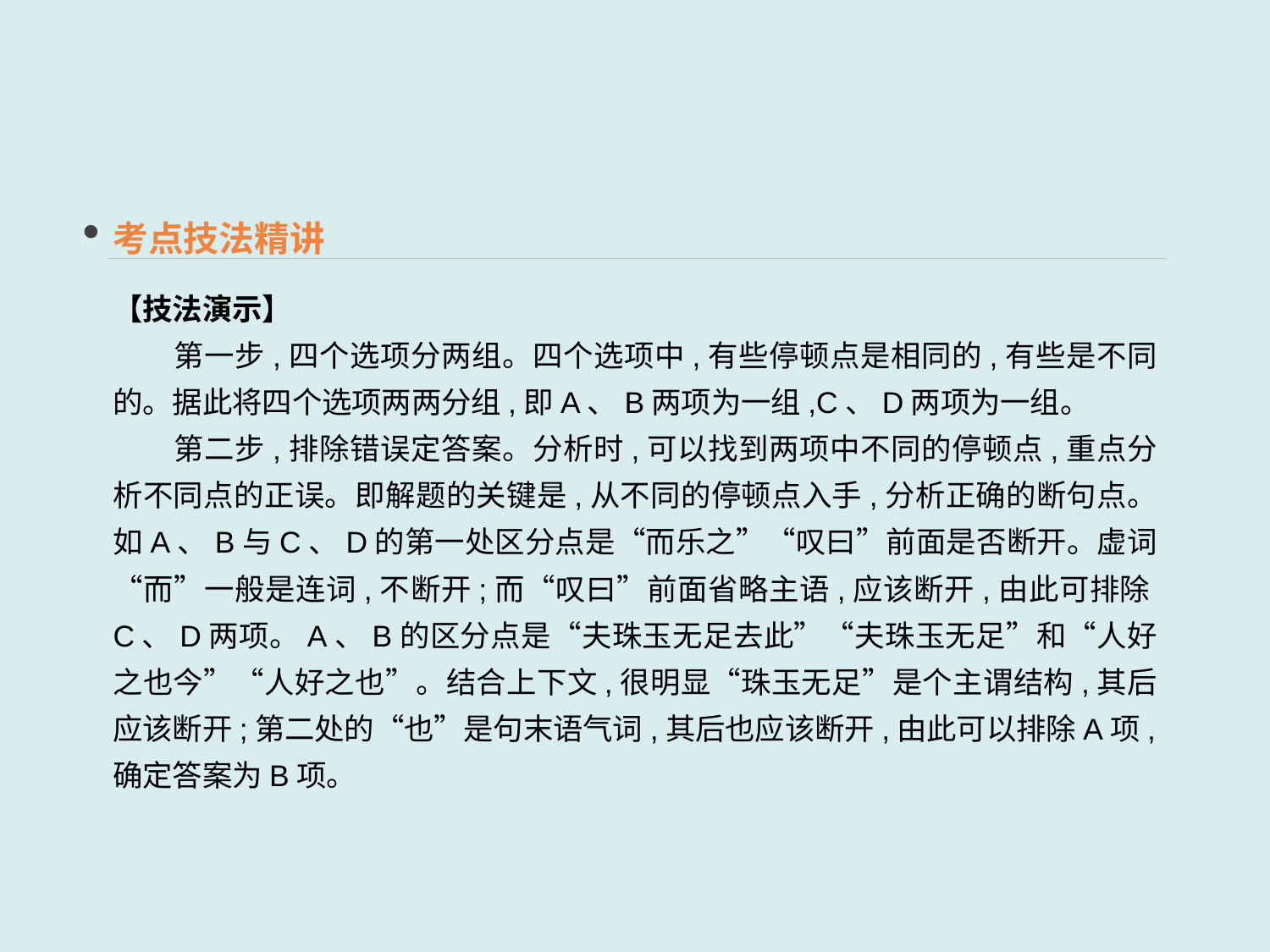

考点技法精讲

【技法演示】
　　第一步,四个选项分两组。四个选项中,有些停顿点是相同的,有些是不同的。据此将四个选项两两分组,即A、B两项为一组,C、D两项为一组。
　　第二步,排除错误定答案。分析时,可以找到两项中不同的停顿点,重点分析不同点的正误。即解题的关键是,从不同的停顿点入手,分析正确的断句点。如A、B与C、D的第一处区分点是“而乐之”“叹曰”前面是否断开。虚词“而”一般是连词,不断开;而“叹曰”前面省略主语,应该断开,由此可排除C、D两项。A、B的区分点是“夫珠玉无足去此”“夫珠玉无足”和“人好之也今”“人好之也”。结合上下文,很明显“珠玉无足”是个主谓结构,其后应该断开;第二处的“也”是句末语气词,其后也应该断开,由此可以排除A项,确定答案为B项。